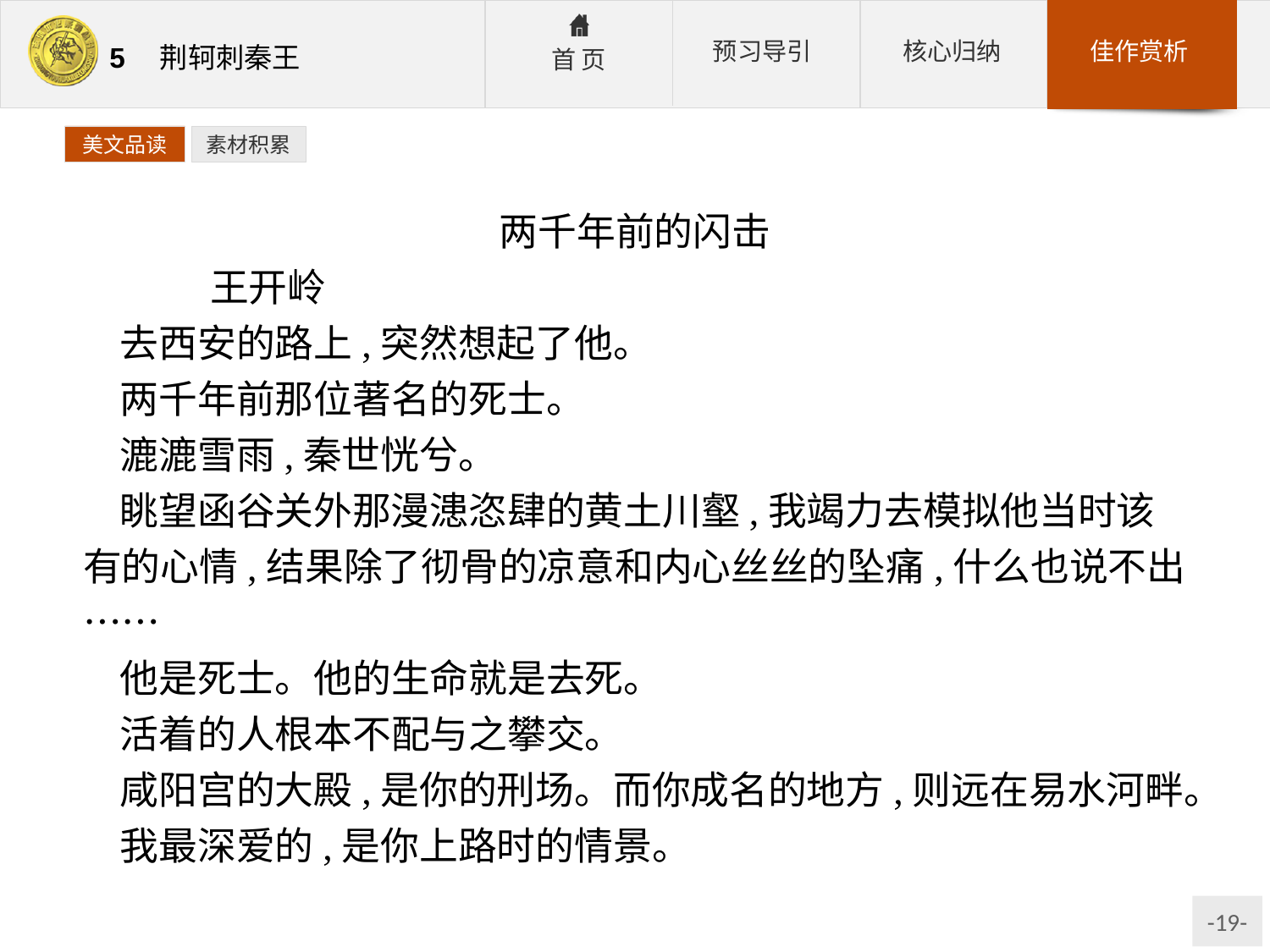

美文品读
素材积累
两千年前的闪击
	王开岭
去西安的路上,突然想起了他。
两千年前那位著名的死士。
漉漉雪雨,秦世恍兮。
眺望函谷关外那漫漶恣肆的黄土川壑,我竭力去模拟他当时该有的心情,结果除了彻骨的凉意和内心丝丝的坠痛,什么也说不出……
他是死士。他的生命就是去死。
活着的人根本不配与之攀交。
咸阳宫的大殿,是你的刑场。而你成名的地方,则远在易水河畔。
我最深爱的,是你上路时的情景。